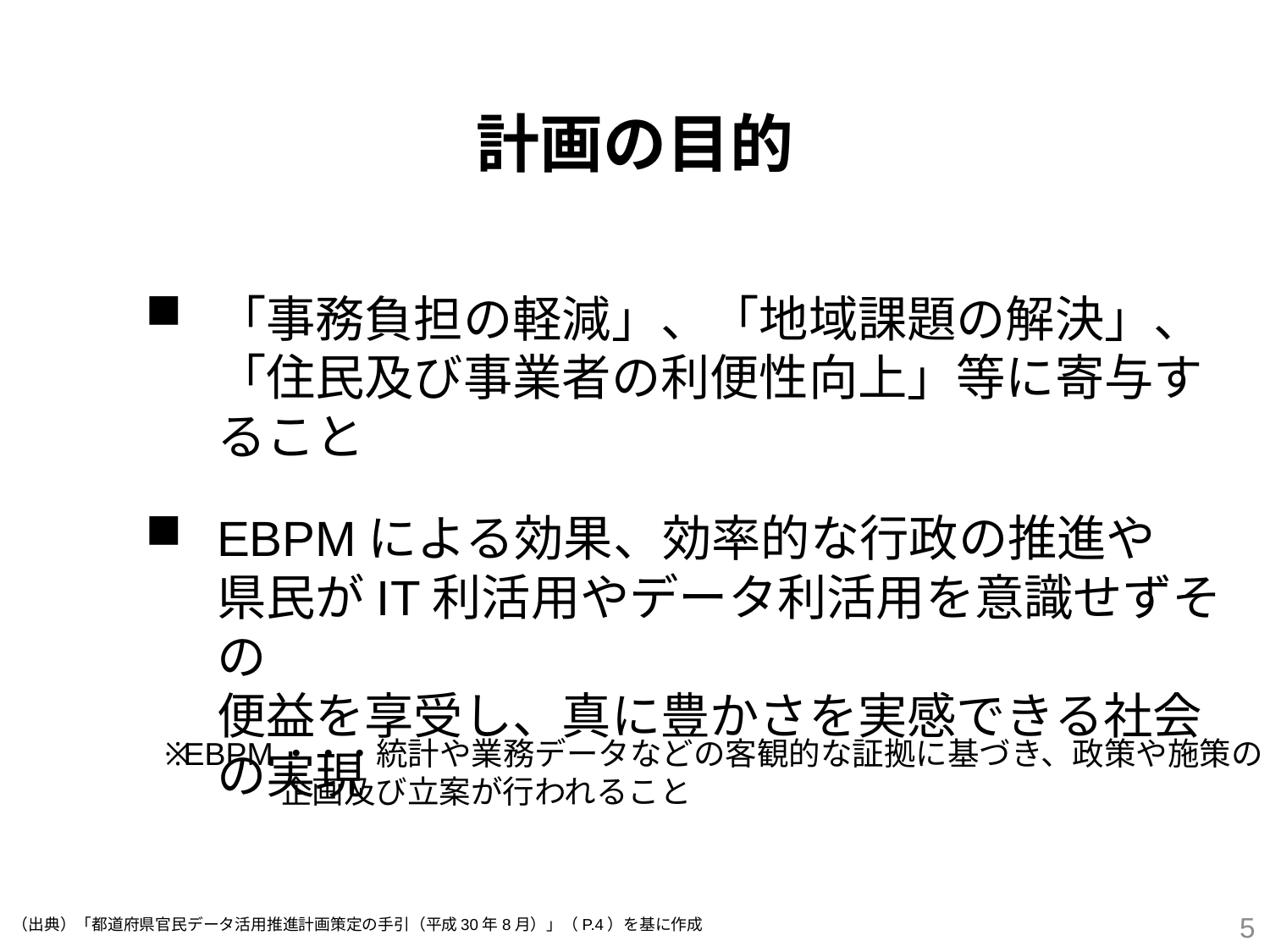

計画の目的
「事務負担の軽減」、「地域課題の解決」、
「住民及び事業者の利便性向上」等に寄与すること
EBPMによる効果、効率的な行政の推進や
県民がIT利活用やデータ利活用を意識せずその
便益を享受し、真に豊かさを実感できる社会の実現
※EBPM・・・統計や業務データなどの客観的な証拠に基づき、政策や施策の
               企画及び立案が行われること
5
（出典）「都道府県官民データ活用推進計画策定の手引（平成30年8月）」（P.4）を基に作成